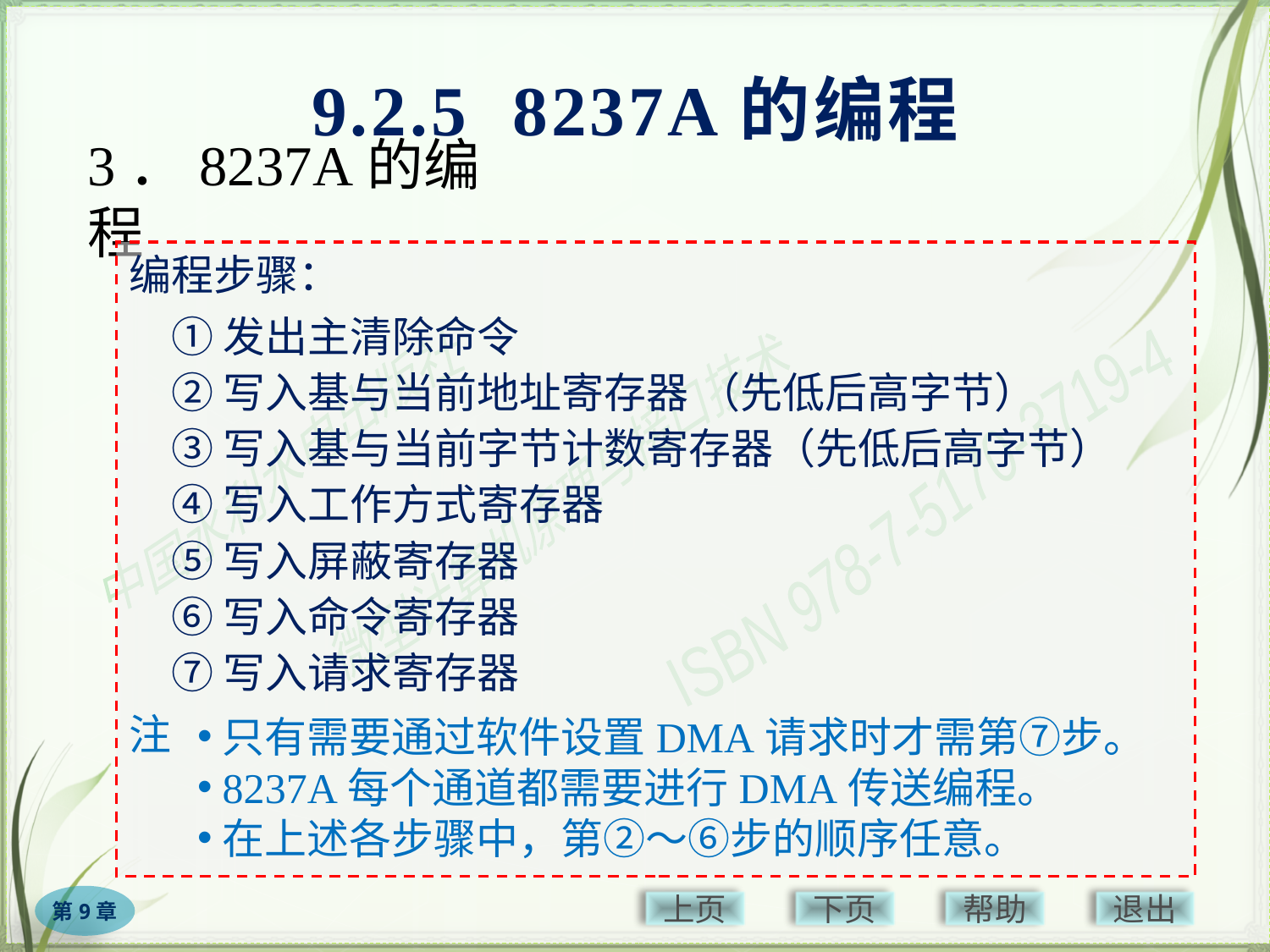

9.2.5  8237A的编程
# 3．8237A的编程
编程步骤：
　① 发出主清除命令
　② 写入基与当前地址寄存器 （先低后高字节）
　③ 写入基与当前字节计数寄存器（先低后高字节）
　④ 写入工作方式寄存器
　⑤ 写入屏蔽寄存器
　⑥ 写入命令寄存器
　⑦ 写入请求寄存器
注

只有需要通过软件设置DMA请求时才需第⑦步。
8237A每个通道都需要进行DMA传送编程。
在上述各步骤中，第②～⑥步的顺序任意。